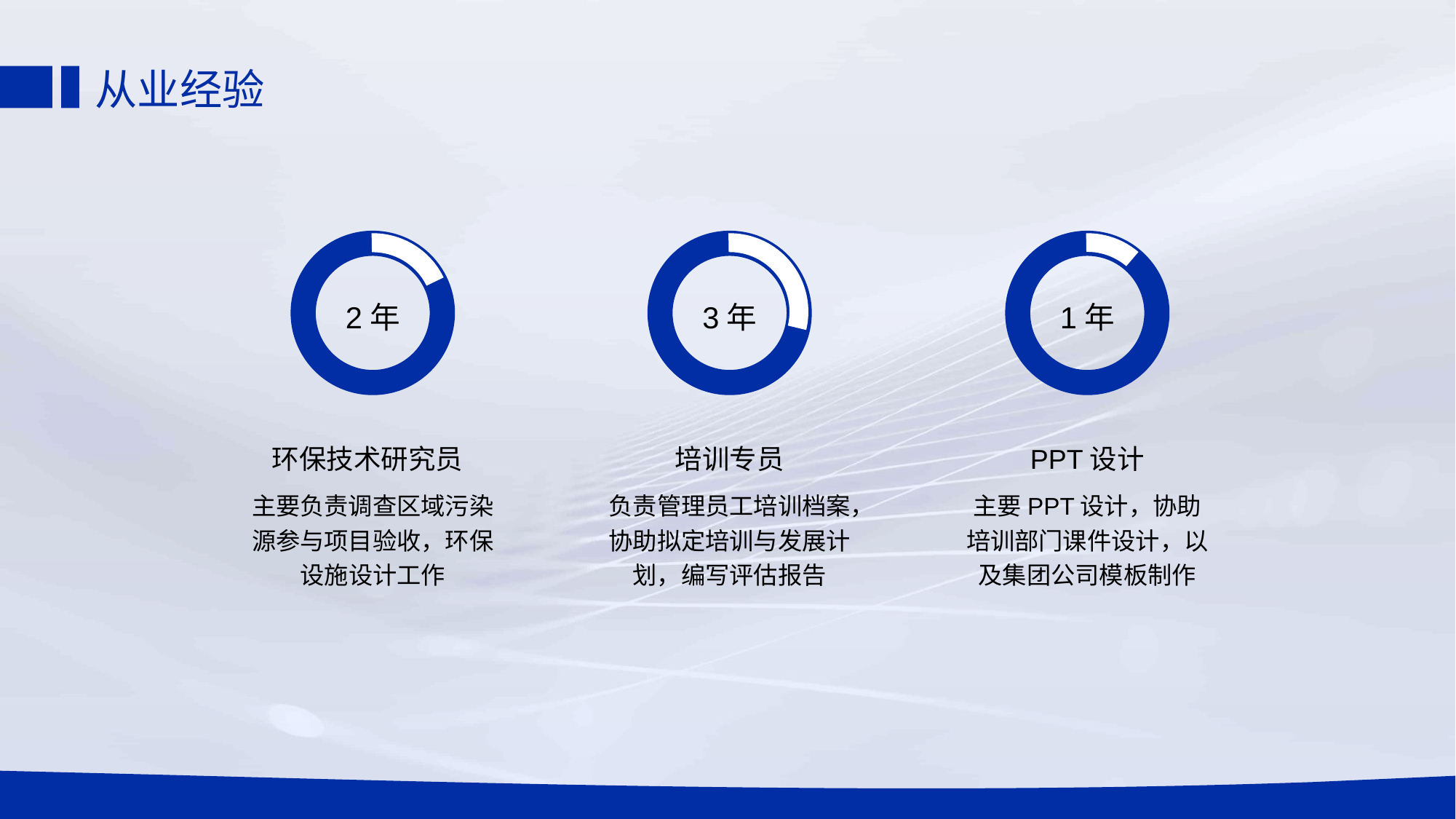

# 从业经验

2年
3年
1年
环保技术研究员
培训专员
PPT设计
主要负责调查区域污染源参与项目验收，环保设施设计工作
负责管理员工培训档案，协助拟定培训与发展计划，编写评估报告
主要PPT设计，协助培训部门课件设计，以及集团公司模板制作